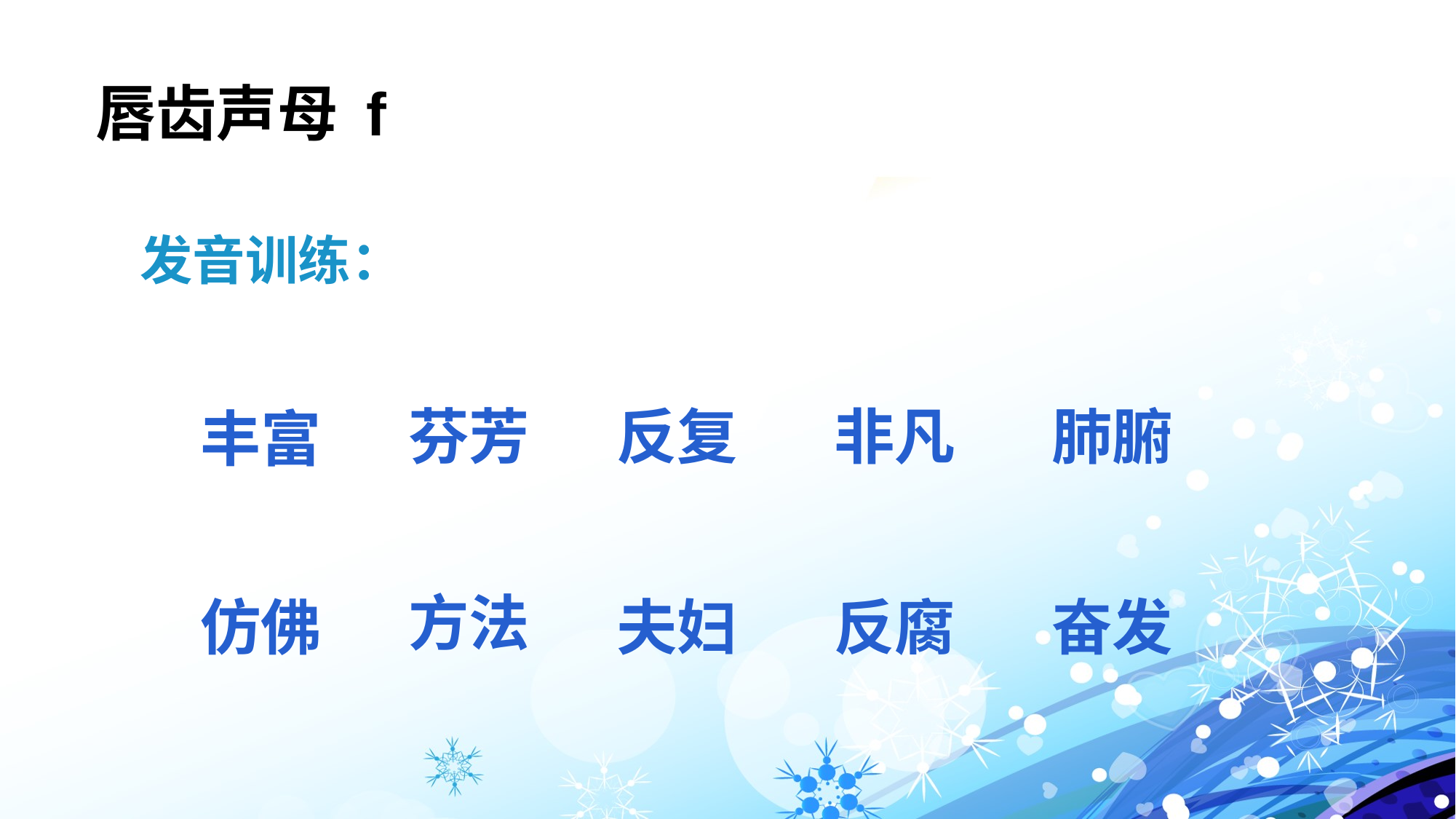

# 唇齿声母 f
发音训练：
芬芳
反复
非凡
肺腑
丰富
方法
仿佛
夫妇
反腐
奋发